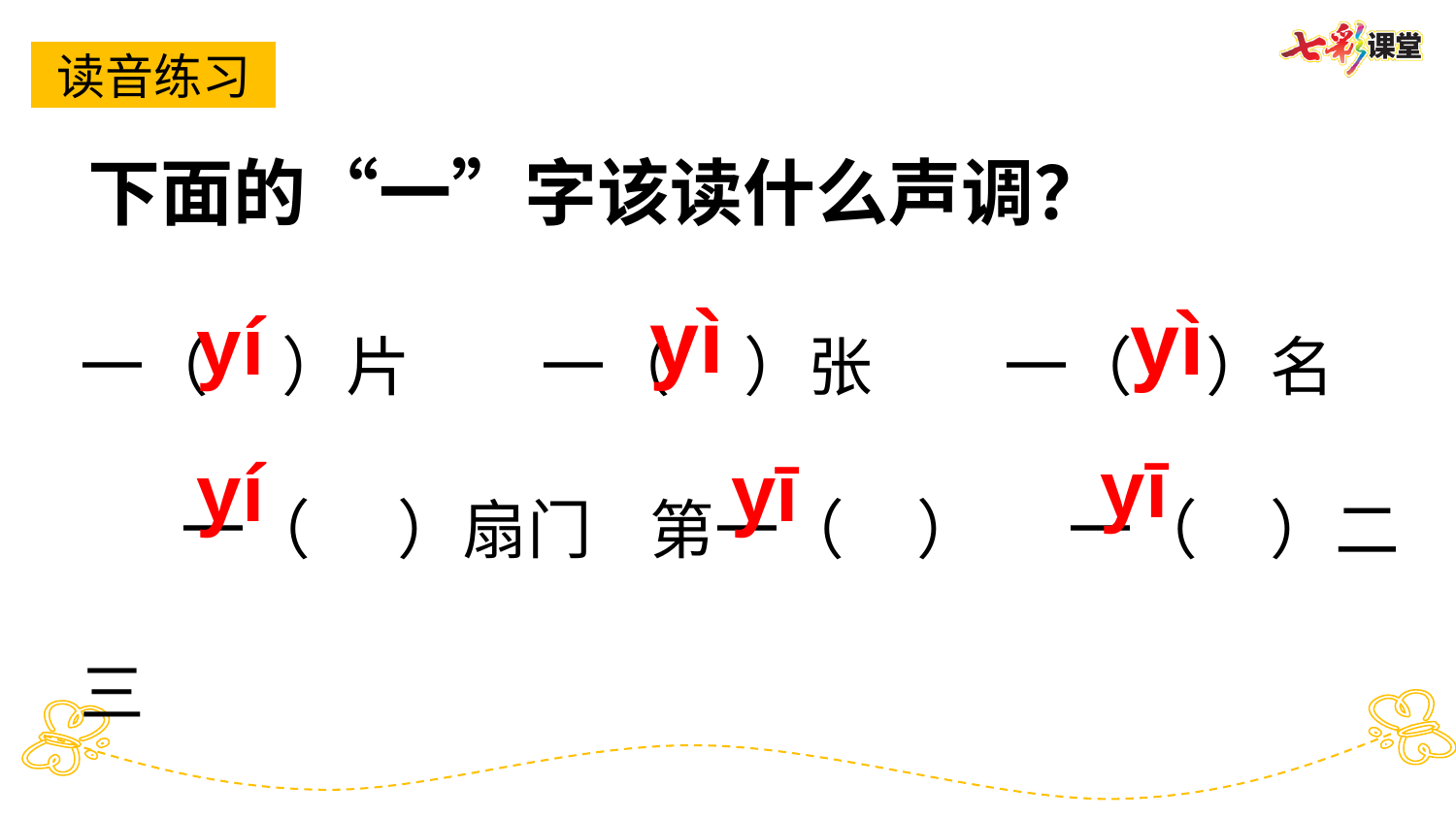

读音练习
下面的“一”字该读什么声调？
一（     ）片         一（     ）张         一（     ）名             一（      ）扇门    第一（     ）      一（     ）二三
yì
yì
yí
yī
yí
yī